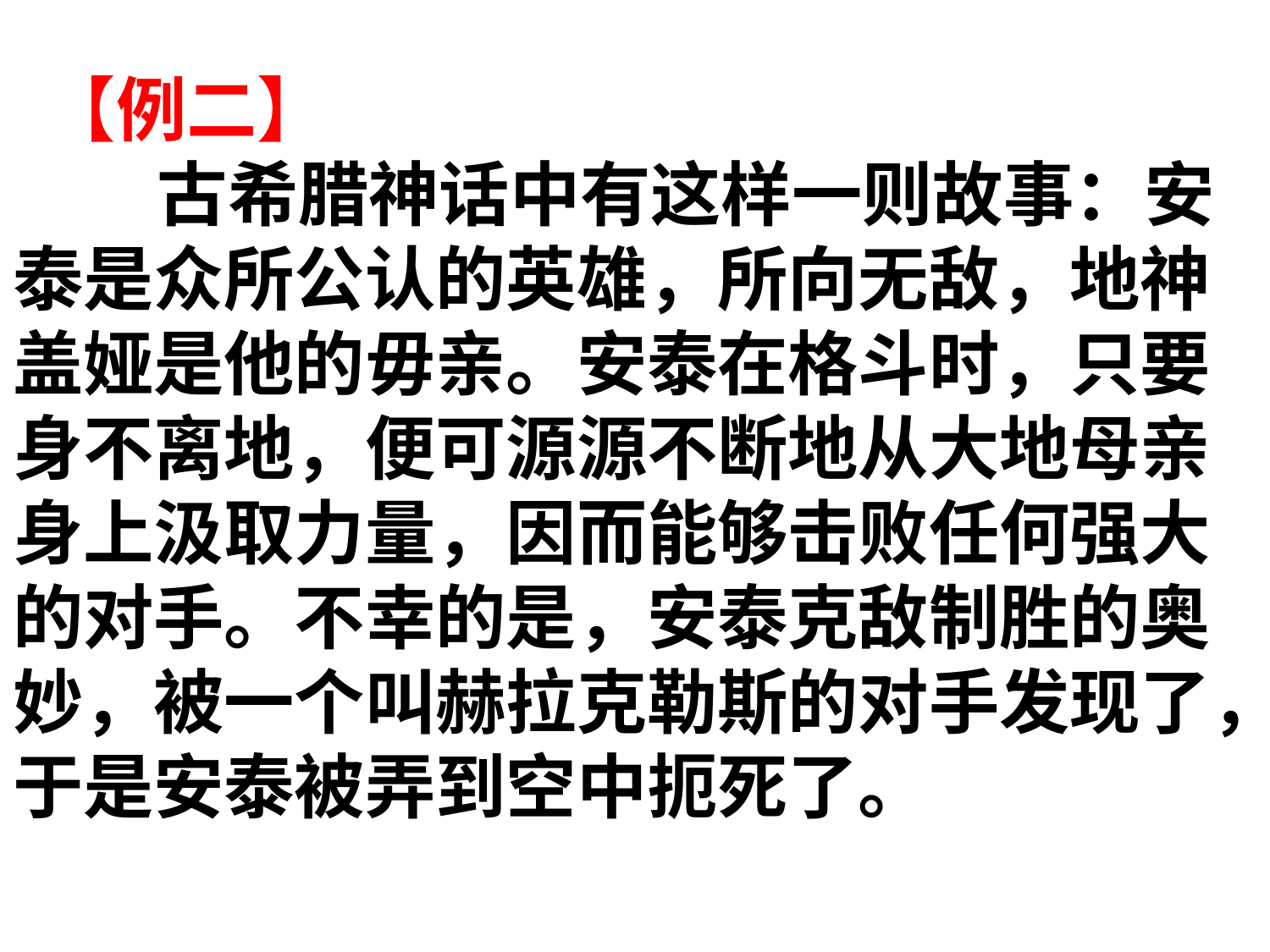

# 【例二】 古希腊神话中有这样一则故事：安泰是众所公认的英雄，所向无敌，地神盖娅是他的毋亲。安泰在格斗时，只要身不离地，便可源源不断地从大地母亲身上汲取力量，因而能够击败任何强大的对手。不幸的是，安泰克敌制胜的奥妙，被一个叫赫拉克勒斯的对手发现了，于是安泰被弄到空中扼死了。